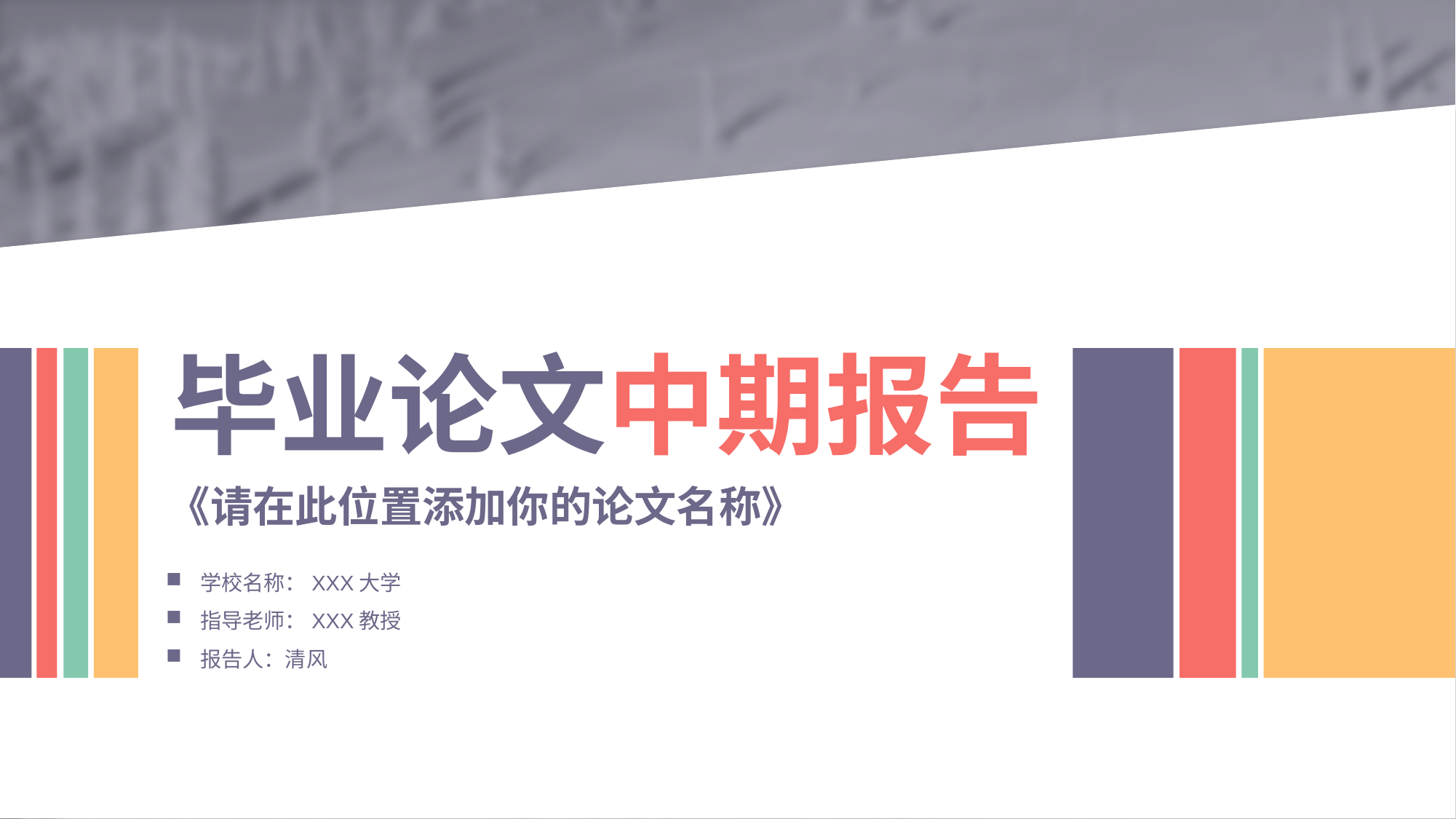

毕业论文中期报告

《请在此位置添加你的论文名称》
学校名称：XXX大学
指导老师：XXX教授
报告人：清风